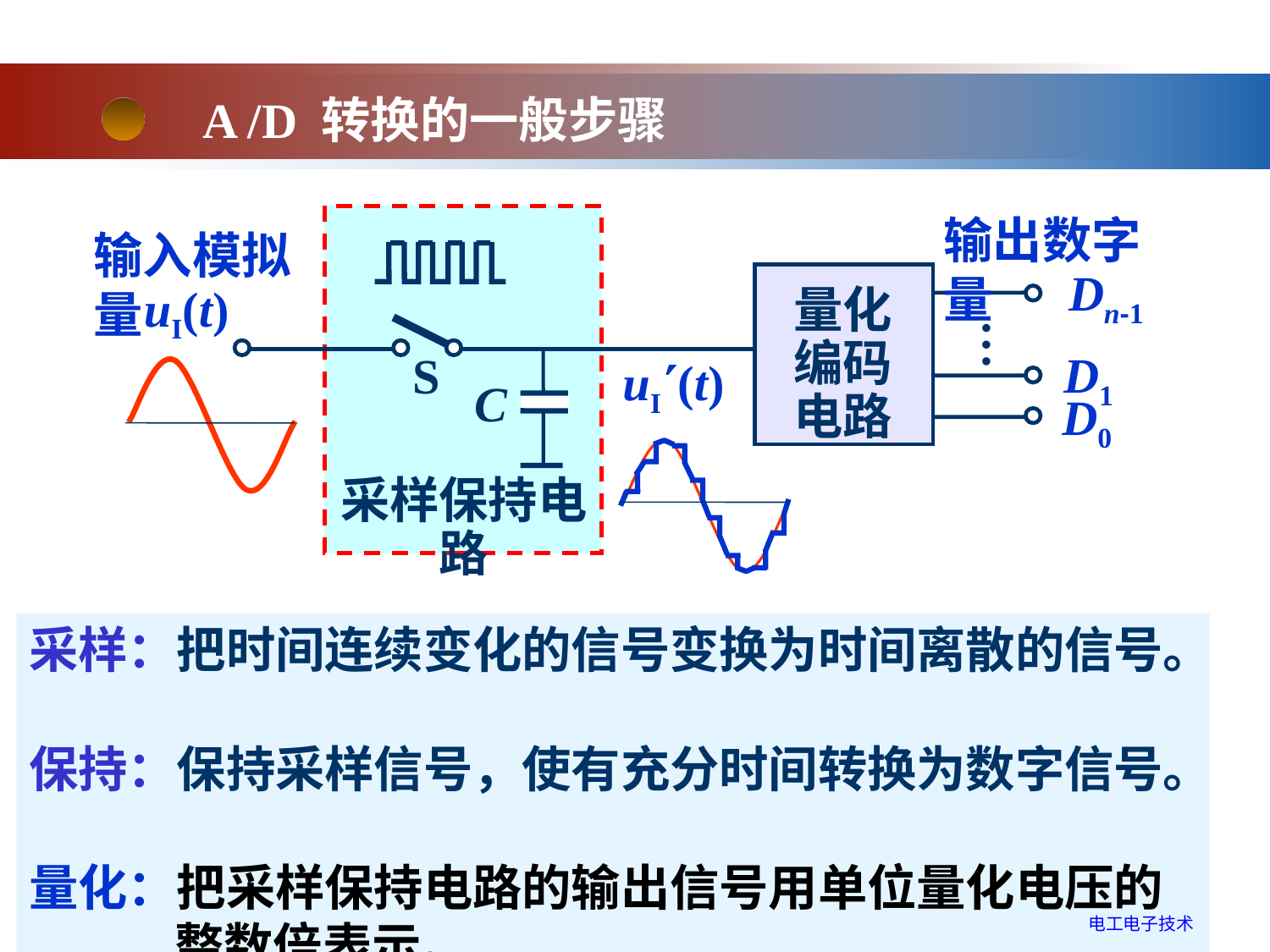

A /D 转换的一般步骤

输出数字量

输入模拟量

Dn-1

uI(t)
量化编码
电路

…

D1
S

uI′(t)

C

D0

采样保持电路

采样：把时间连续变化的信号变换为时间离散的信号。
保持：保持采样信号，使有充分时间转换为数字信号。
量化：把采样保持电路的输出信号用单位量化电压的
             整数倍表示。
编码：把量化的结果用二进制代码表示。
电工电子技术